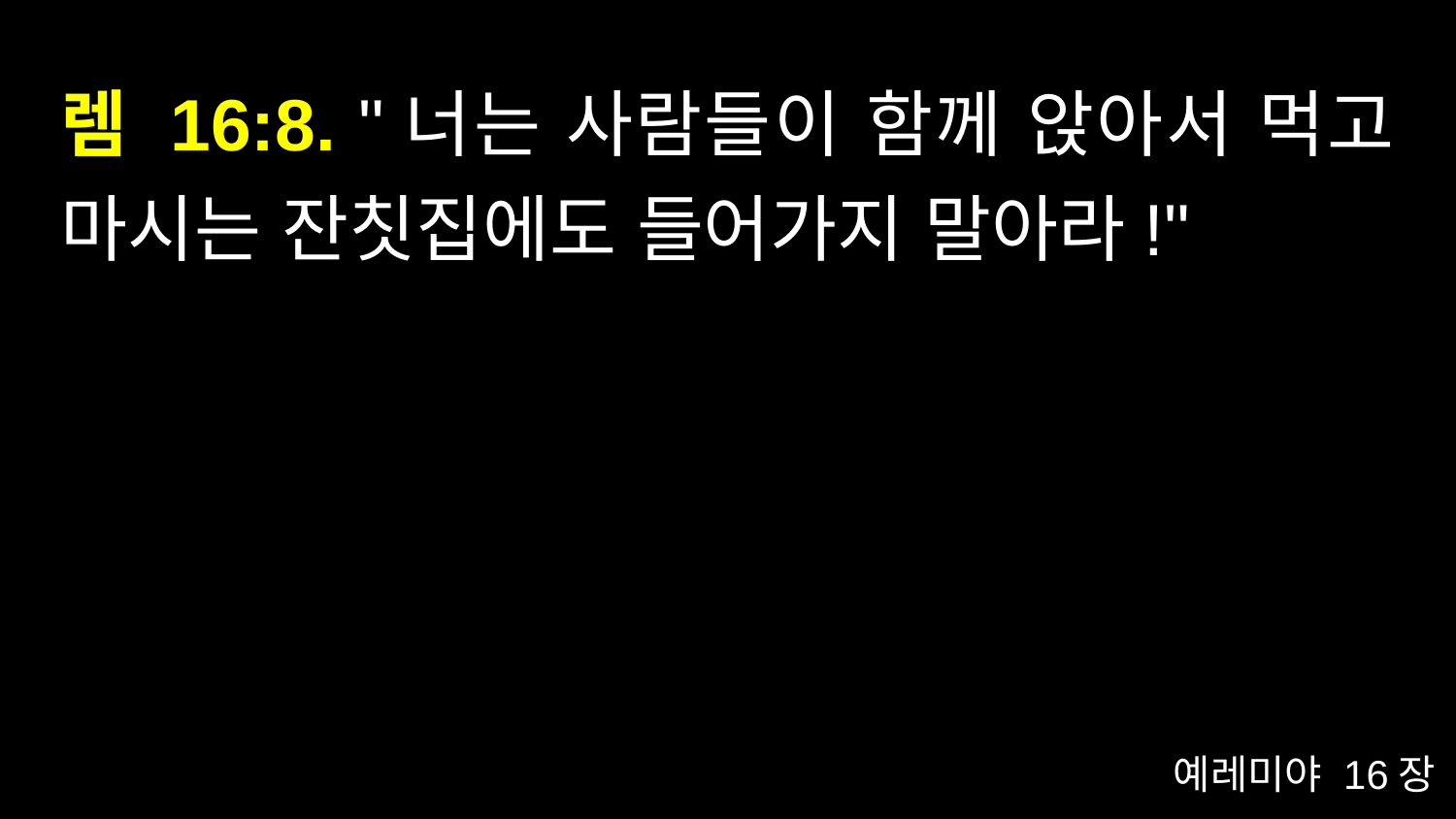

# 렘 16:8. "너는 사람들이 함께 앉아서 먹고 마시는 잔칫집에도 들어가지 말아라!"
예레미야 16장